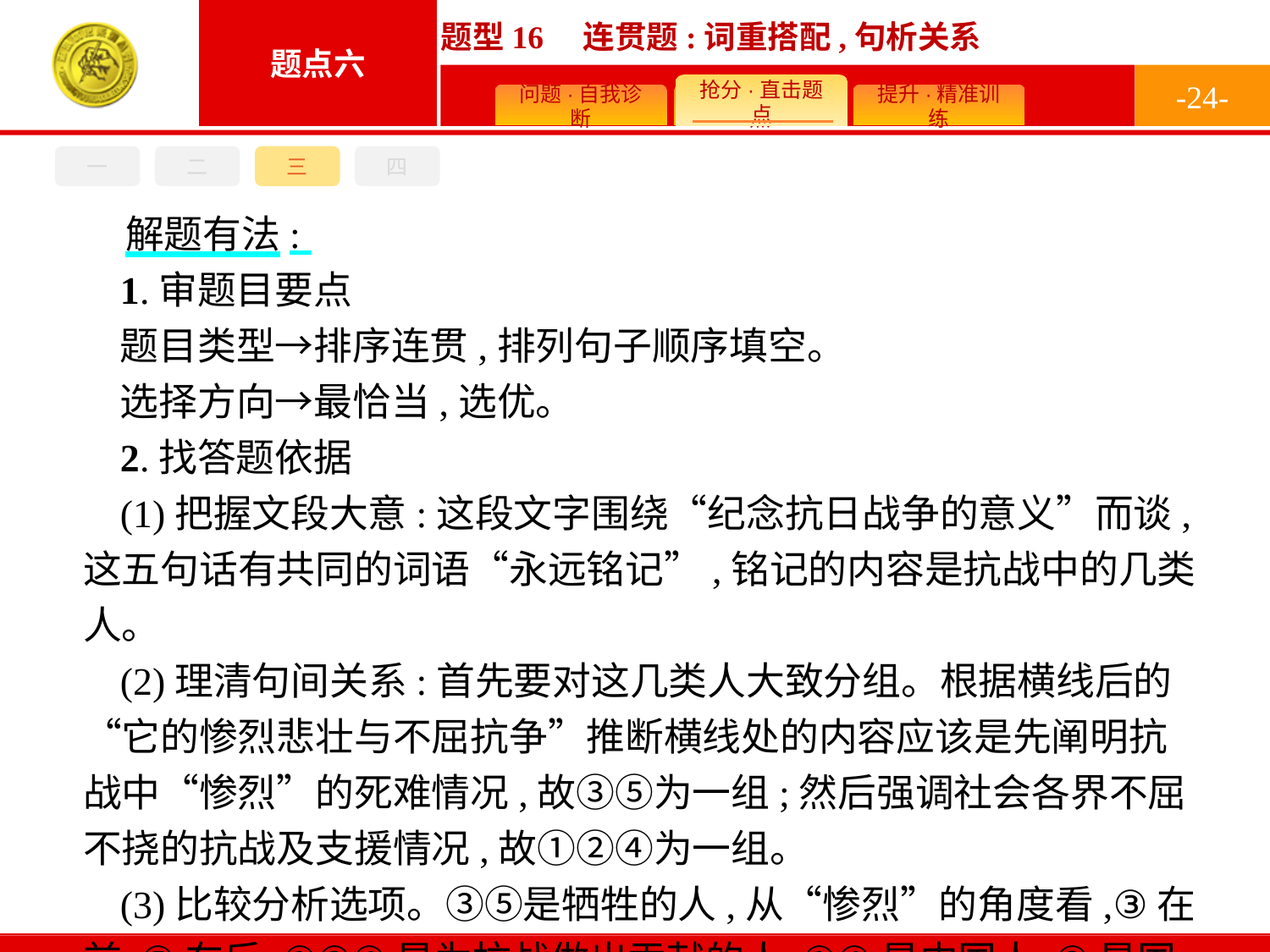

-24-
一
二
三
四
解题有法:
1.审题目要点
题目类型→排序连贯,排列句子顺序填空。
选择方向→最恰当,选优。
2.找答题依据
(1)把握文段大意:这段文字围绕“纪念抗日战争的意义”而谈,这五句话有共同的词语“永远铭记”,铭记的内容是抗战中的几类人。
(2)理清句间关系:首先要对这几类人大致分组。根据横线后的“它的惨烈悲壮与不屈抗争”推断横线处的内容应该是先阐明抗战中“惨烈”的死难情况,故③⑤为一组;然后强调社会各界不屈不挠的抗战及支援情况,故①②④为一组。
(3)比较分析选项。③⑤是牺牲的人,从“惨烈”的角度看,③在前,⑤在后;①②④是为抗战做出贡献的人,①④是中国人,②是国际友人。